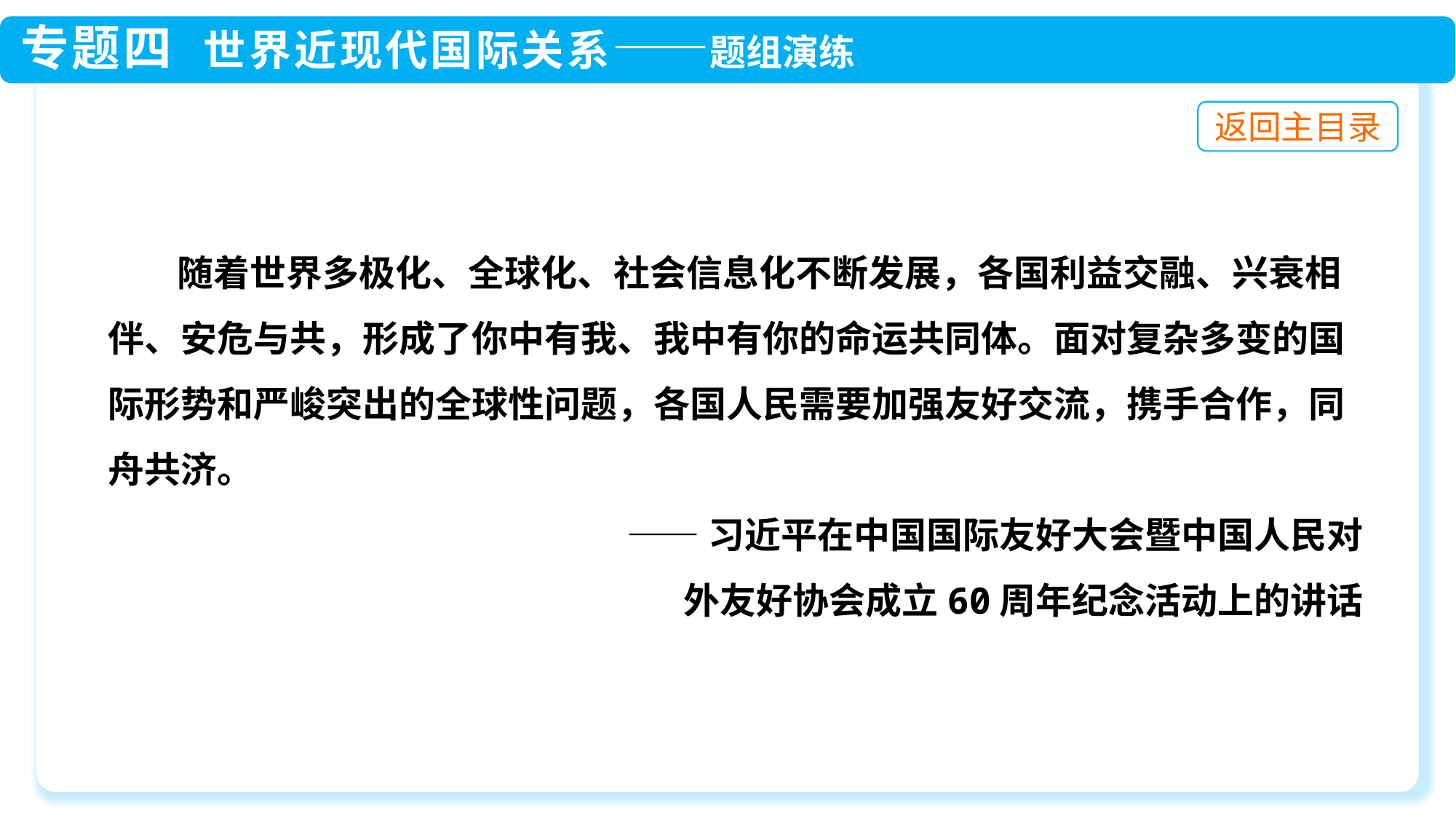

随着世界多极化、全球化、社会信息化不断发展，各国利益交融、兴衰相伴、安危与共，形成了你中有我、我中有你的命运共同体。面对复杂多变的国际形势和严峻突出的全球性问题，各国人民需要加强友好交流，携手合作，同舟共济。
——习近平在中国国际友好大会暨中国人民对
外友好协会成立60周年纪念活动上的讲话